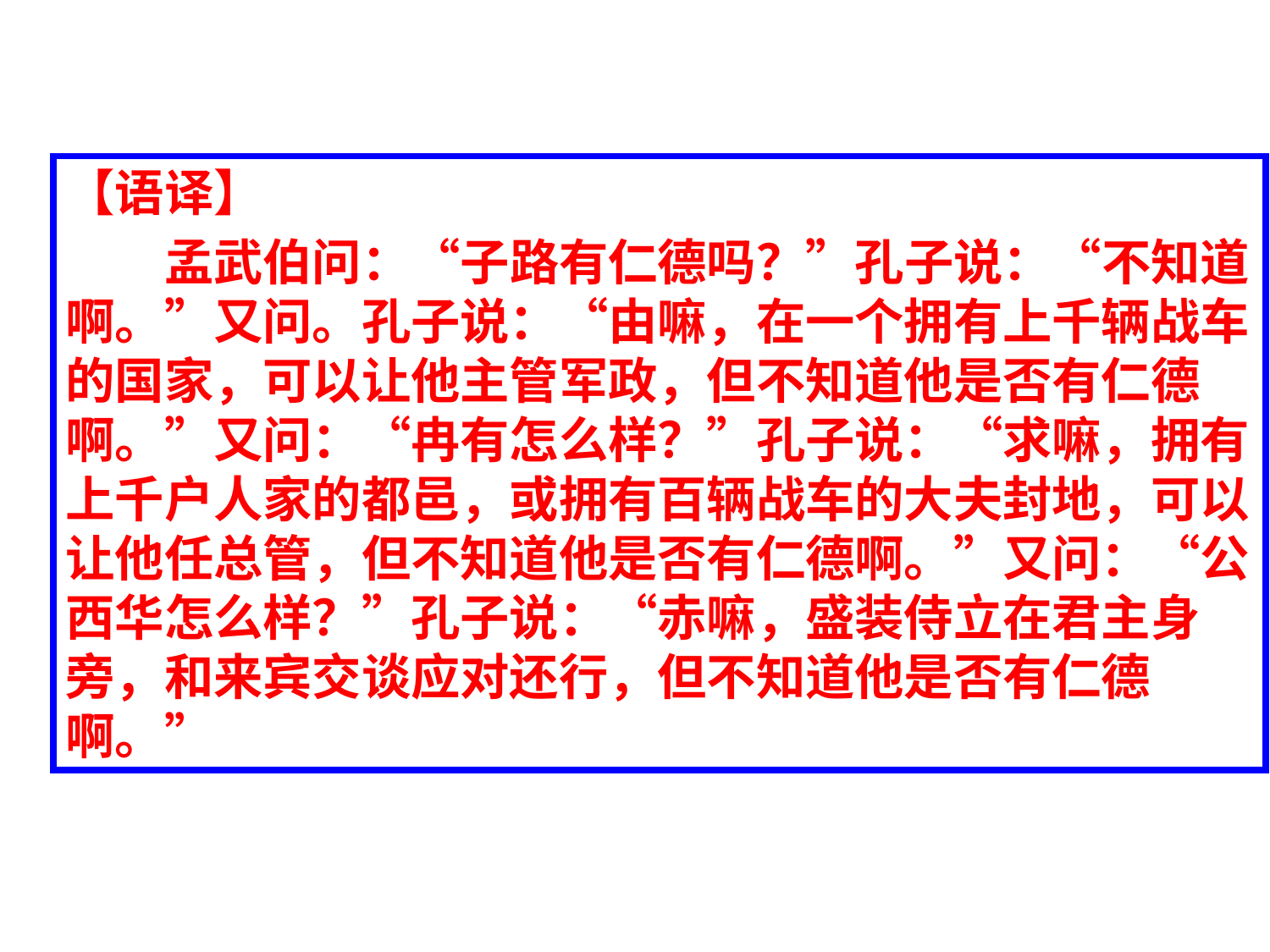

【语译】
　　孟武伯问：“子路有仁德吗？”孔子说：“不知道啊。”又问。孔子说：“由嘛，在一个拥有上千辆战车的国家，可以让他主管军政，但不知道他是否有仁德啊。”又问：“冉有怎么样？”孔子说：“求嘛，拥有上千户人家的都邑，或拥有百辆战车的大夫封地，可以让他任总管，但不知道他是否有仁德啊。”又问：“公西华怎么样？”孔子说：“赤嘛，盛装侍立在君主身旁，和来宾交谈应对还行，但不知道他是否有仁德啊。”